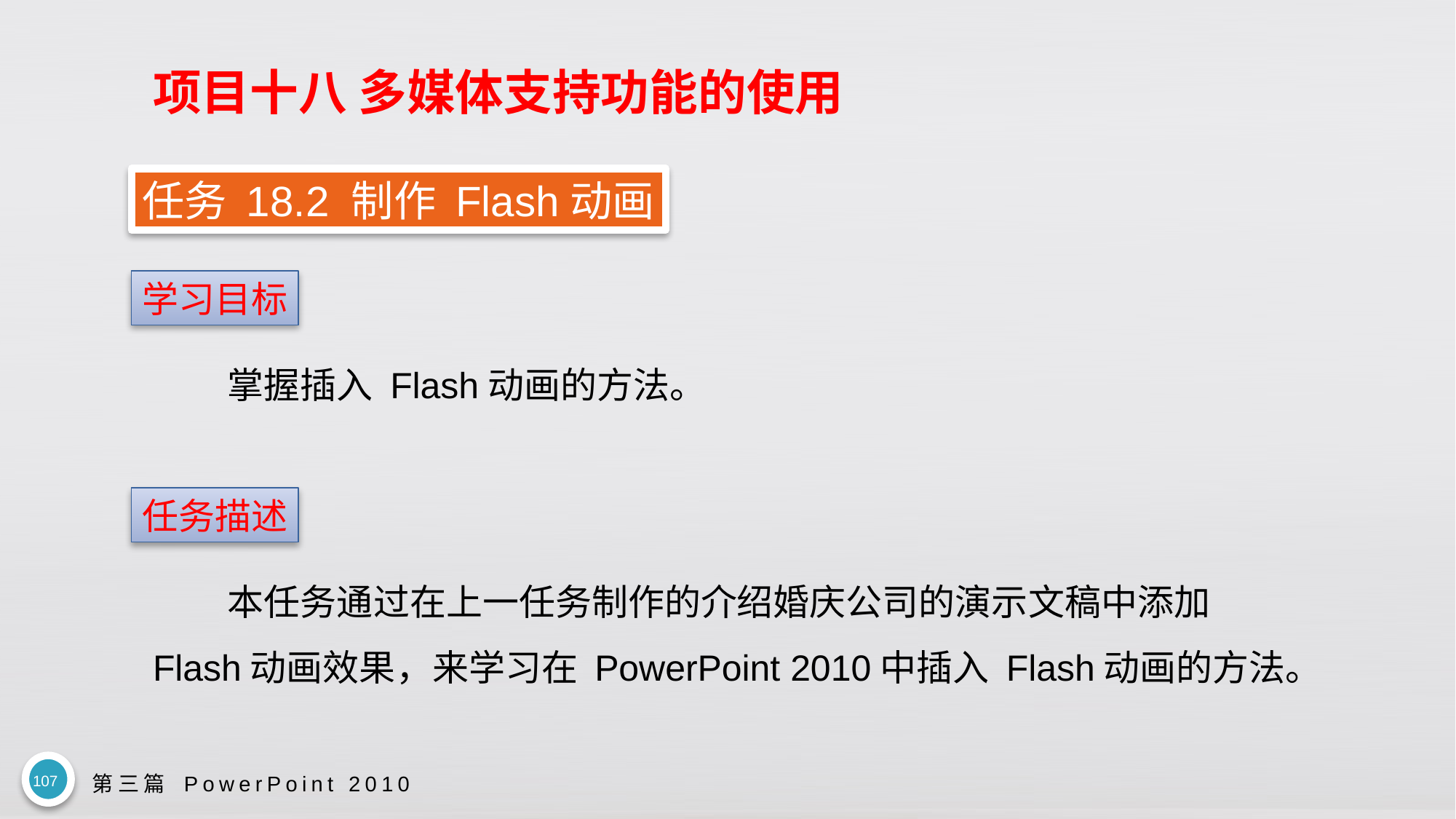

# 项目十八 多媒体支持功能的使用
任务 18.2 制作 Flash动画
学习目标
掌握插入 Flash动画的方法。
任务描述
本任务通过在上一任务制作的介绍婚庆公司的演示文稿中添加 Flash动画效果，来学习在 PowerPoint 2010中插入 Flash动画的方法。
107